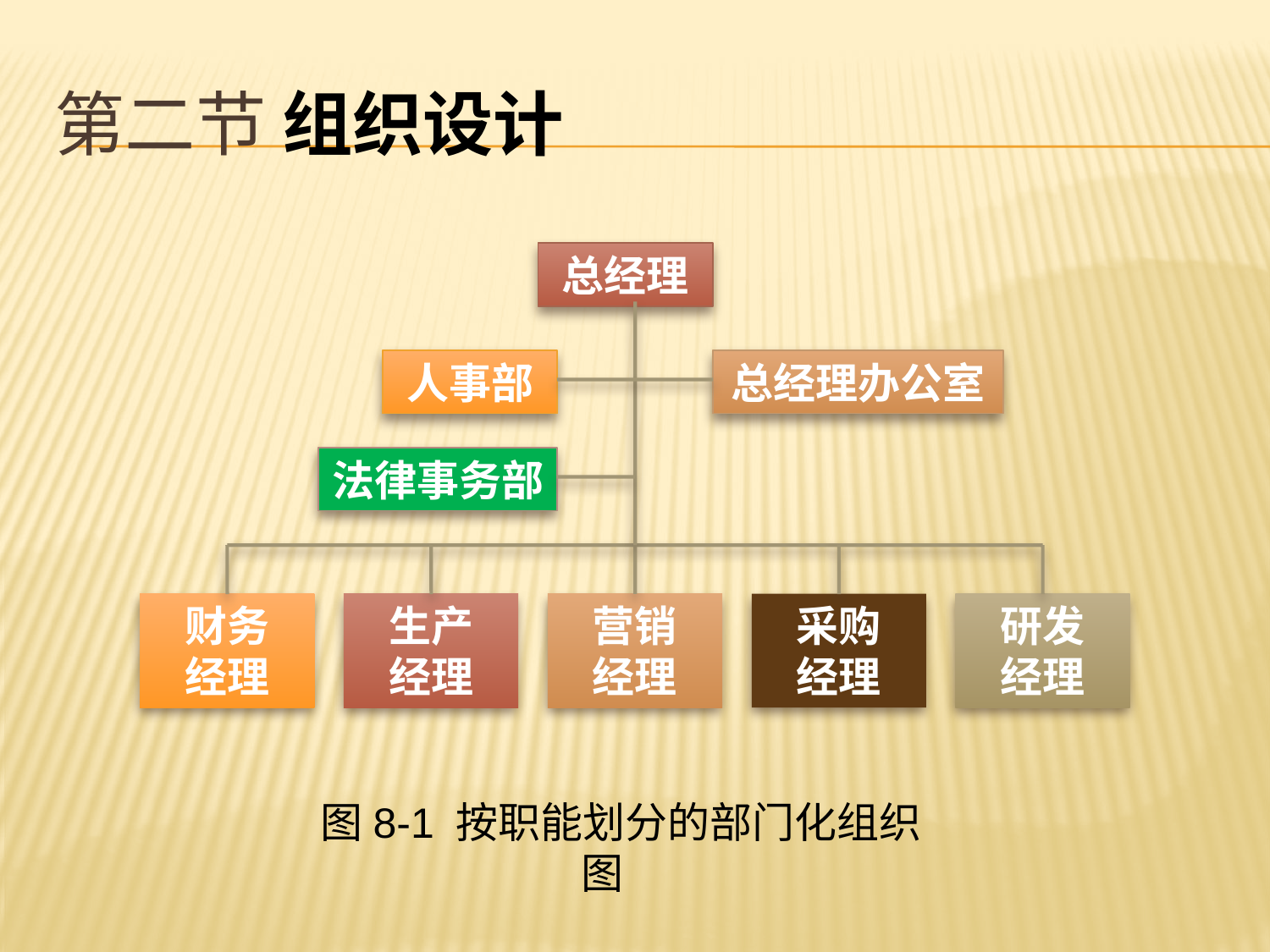

# 第二节 组织设计
总经理

人事部
总经理办公室

法律事务部

财务
经理
生产
经理
营销
经理
采购
经理
研发
经理
图8-1 按职能划分的部门化组织图